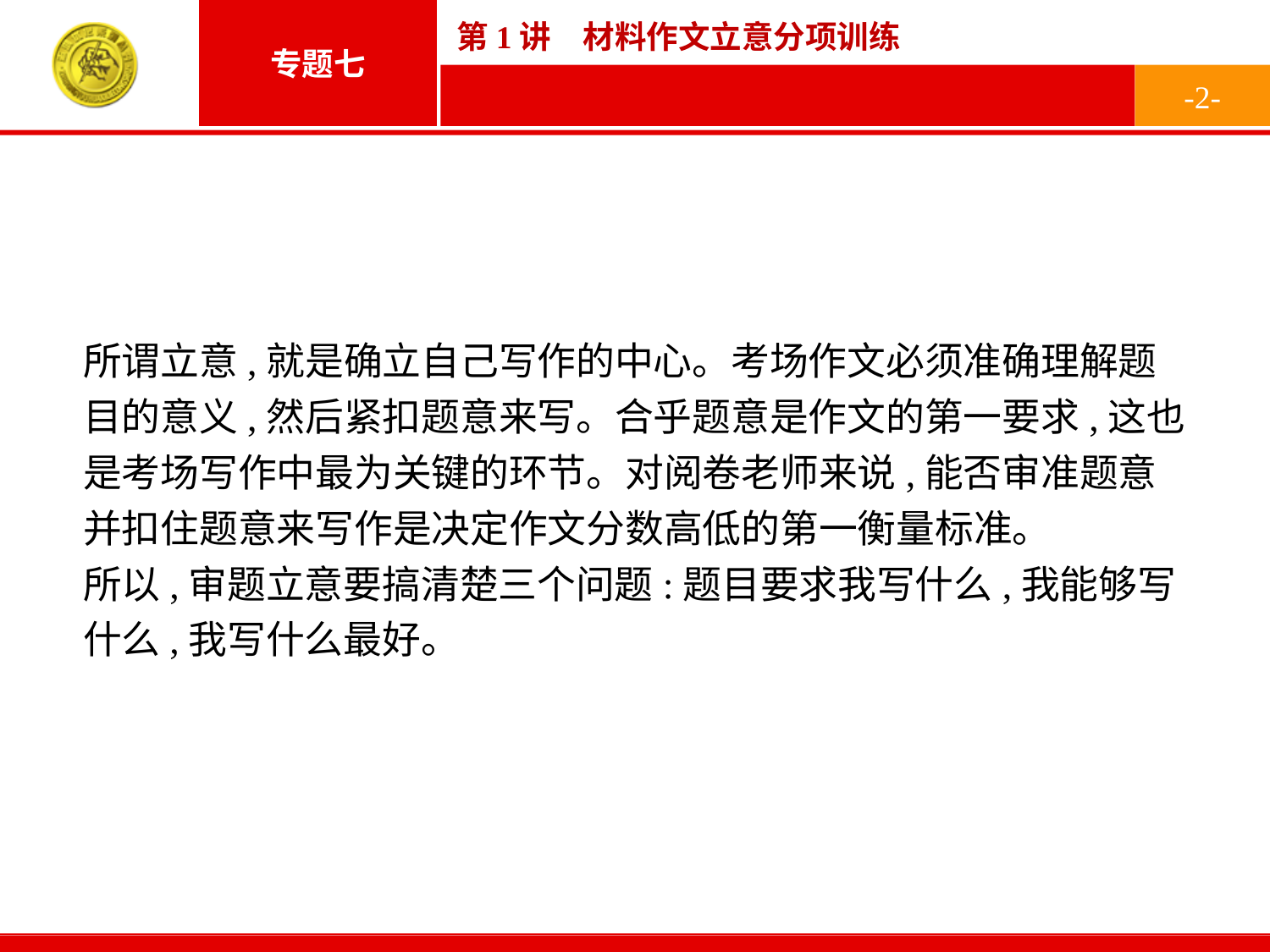

-2-
所谓立意,就是确立自己写作的中心。考场作文必须准确理解题目的意义,然后紧扣题意来写。合乎题意是作文的第一要求,这也是考场写作中最为关键的环节。对阅卷老师来说,能否审准题意并扣住题意来写作是决定作文分数高低的第一衡量标准。
所以,审题立意要搞清楚三个问题:题目要求我写什么,我能够写什么,我写什么最好。